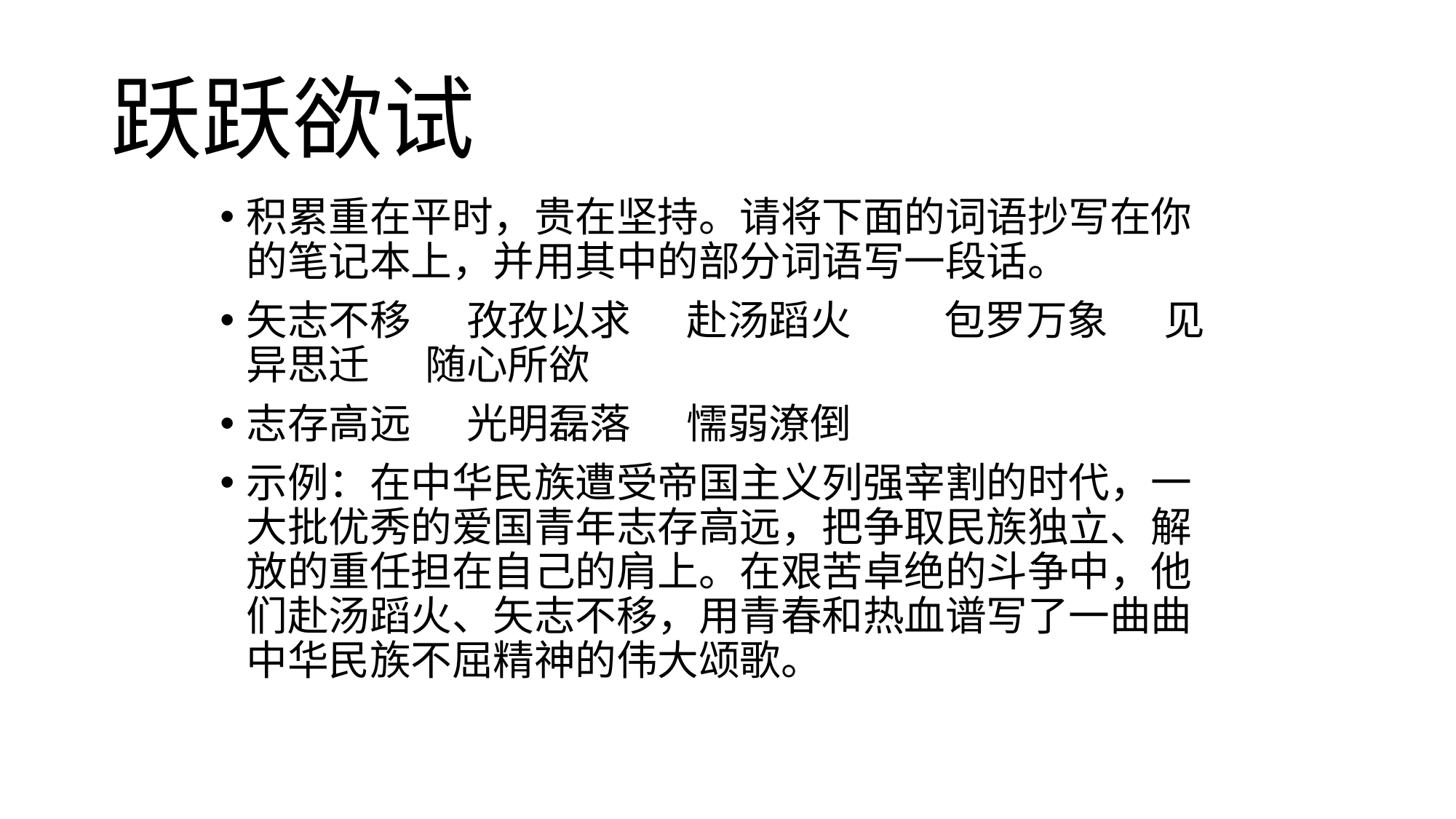

# 跃跃欲试
积累重在平时，贵在坚持。请将下面的词语抄写在你的笔记本上，并用其中的部分词语写一段话。
矢志不移      孜孜以求      赴汤蹈火          包罗万象      见异思迁      随心所欲
志存高远      光明磊落      懦弱潦倒
示例：在中华民族遭受帝国主义列强宰割的时代，一大批优秀的爱国青年志存高远，把争取民族独立、解放的重任担在自己的肩上。在艰苦卓绝的斗争中，他们赴汤蹈火、矢志不移，用青春和热血谱写了一曲曲中华民族不屈精神的伟大颂歌。